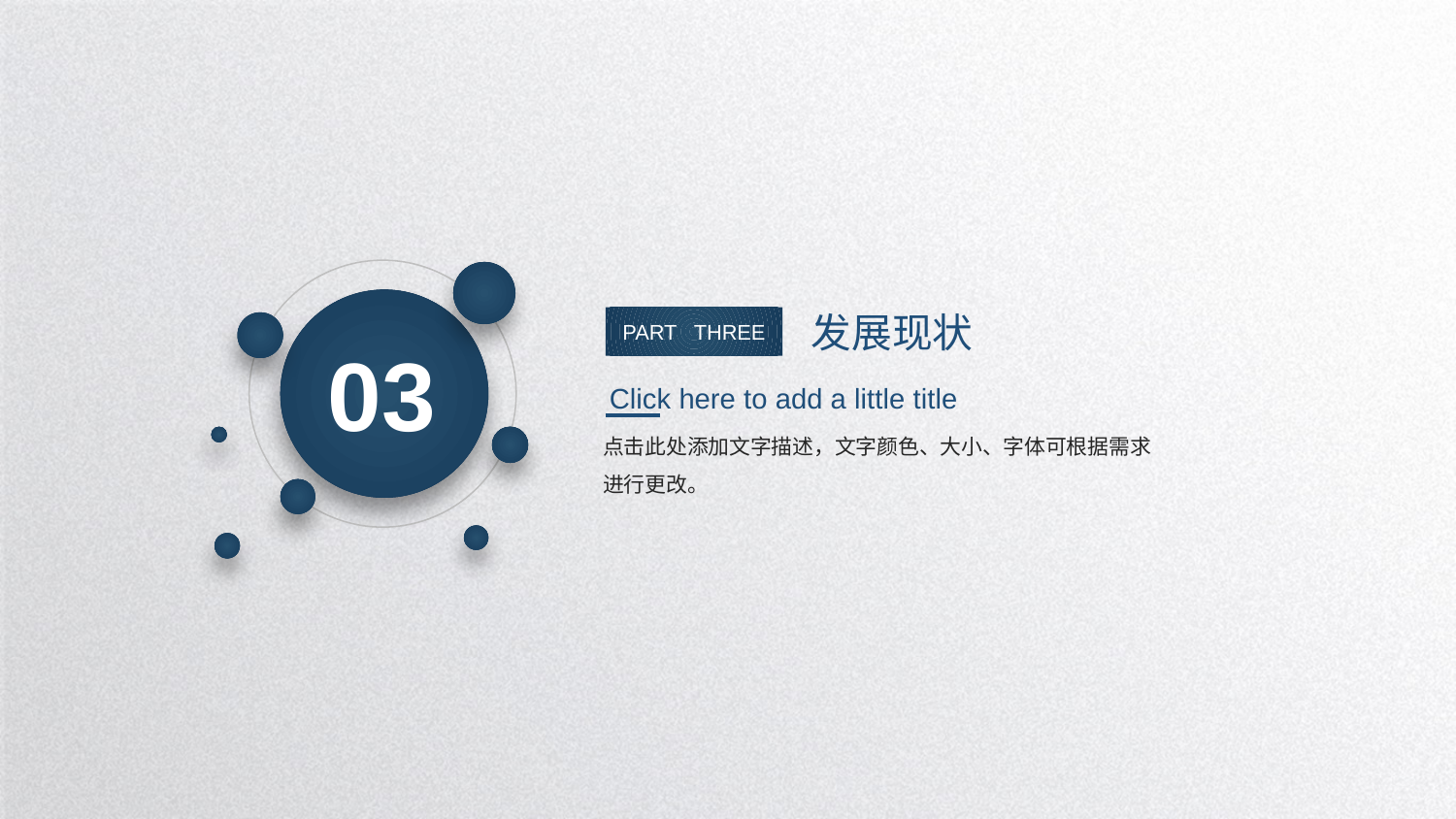

03
发展现状
PART   THREE

Click here to add a little title
点击此处添加文字描述，文字颜色、大小、字体可根据需求进行更改。